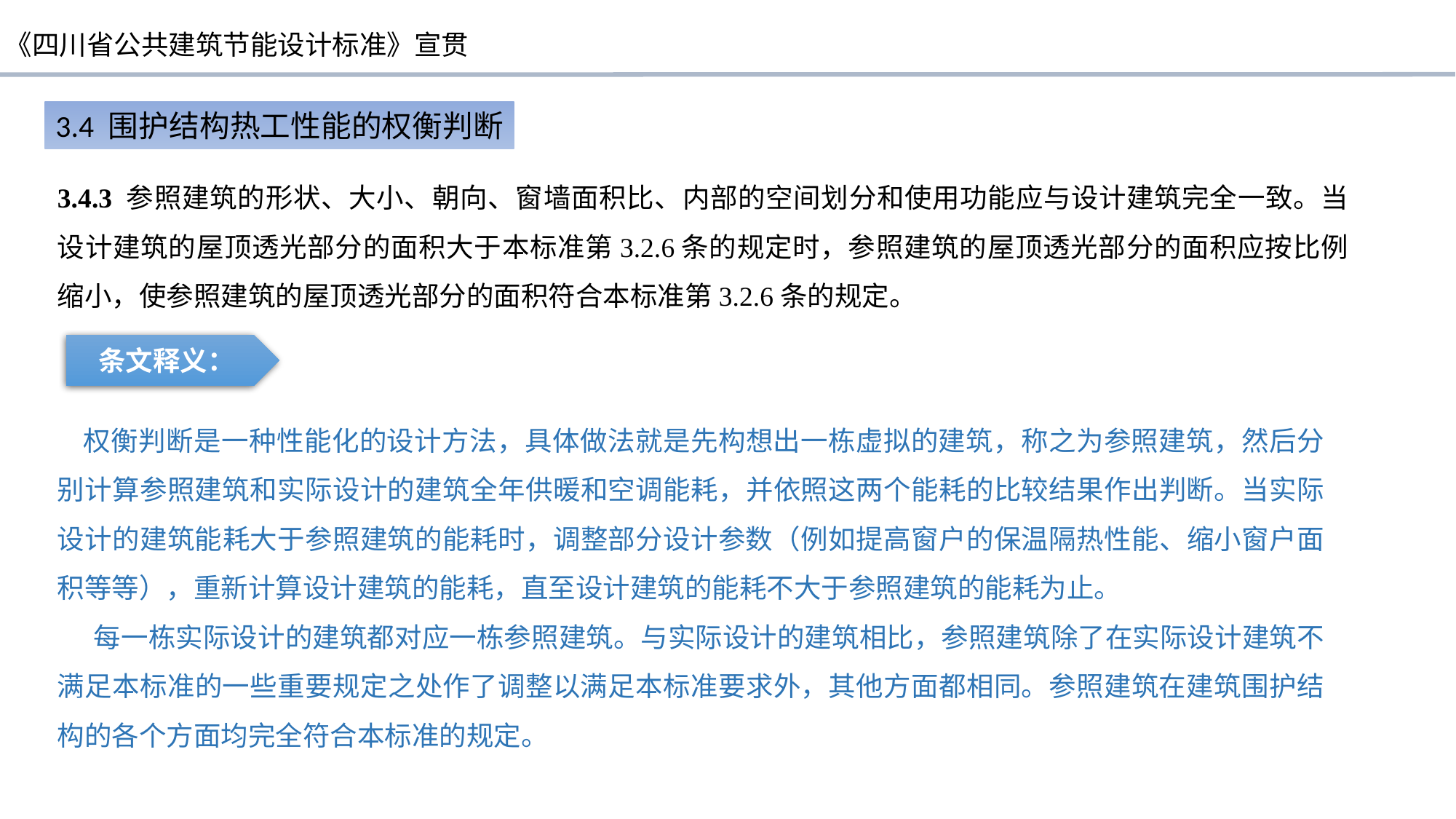

3.4 围护结构热工性能的权衡判断
3.4.3 参照建筑的形状、大小、朝向、窗墙面积比、内部的空间划分和使用功能应与设计建筑完全一致。当设计建筑的屋顶透光部分的面积大于本标准第3.2.6条的规定时，参照建筑的屋顶透光部分的面积应按比例缩小，使参照建筑的屋顶透光部分的面积符合本标准第3.2.6条的规定。
条文释义：
   权衡判断是一种性能化的设计方法，具体做法就是先构想出一栋虚拟的建筑，称之为参照建筑，然后分别计算参照建筑和实际设计的建筑全年供暖和空调能耗，并依照这两个能耗的比较结果作出判断。当实际设计的建筑能耗大于参照建筑的能耗时，调整部分设计参数（例如提高窗户的保温隔热性能、缩小窗户面积等等），重新计算设计建筑的能耗，直至设计建筑的能耗不大于参照建筑的能耗为止。
每一栋实际设计的建筑都对应一栋参照建筑。与实际设计的建筑相比，参照建筑除了在实际设计建筑不满足本标准的一些重要规定之处作了调整以满足本标准要求外，其他方面都相同。参照建筑在建筑围护结构的各个方面均完全符合本标准的规定。